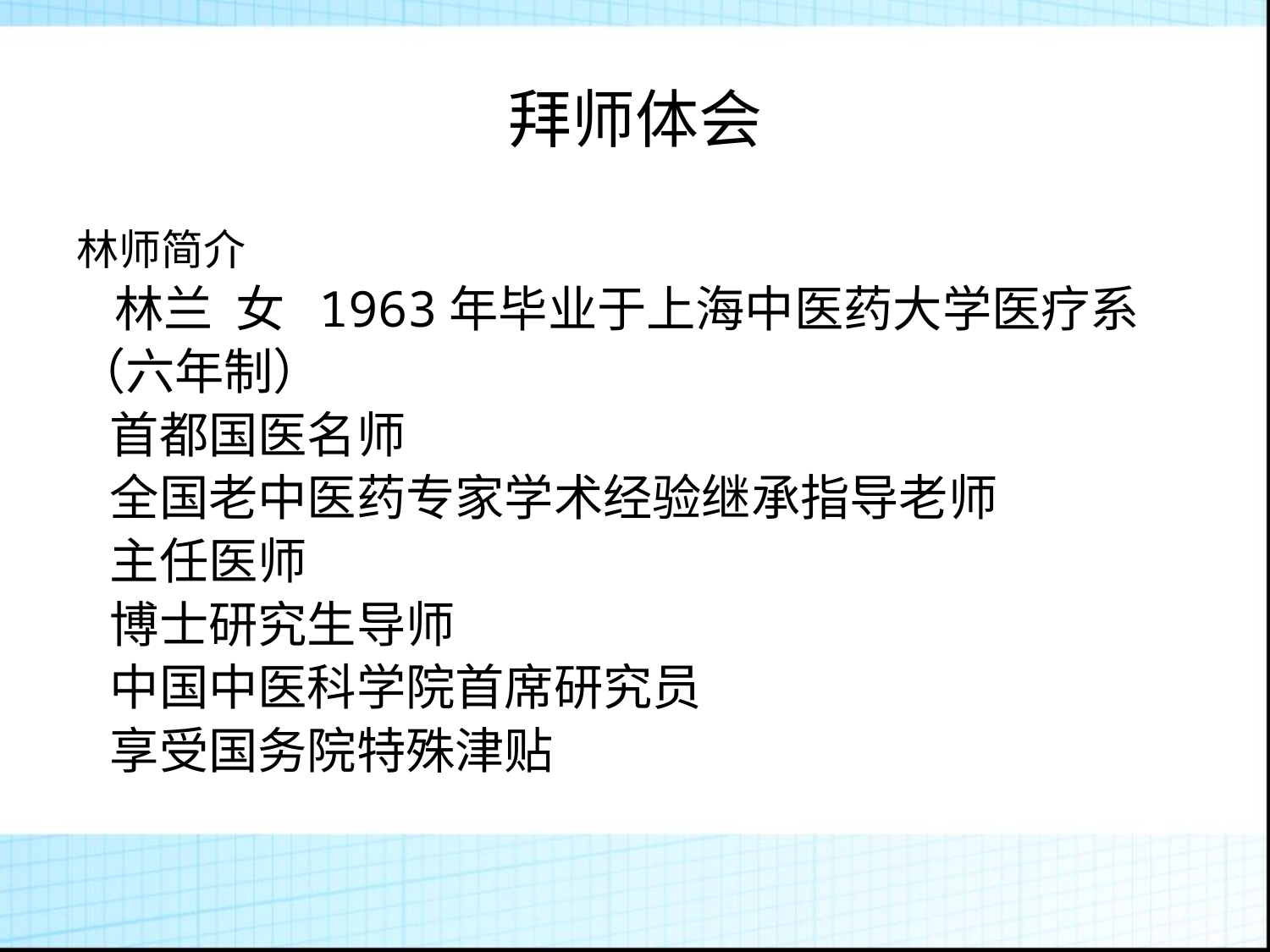

拜师体会
林师简介
   林兰  女  1963年毕业于上海中医药大学医疗系
（六年制）
  首都国医名师
  全国老中医药专家学术经验继承指导老师
  主任医师
  博士研究生导师
  中国中医科学院首席研究员
  享受国务院特殊津贴